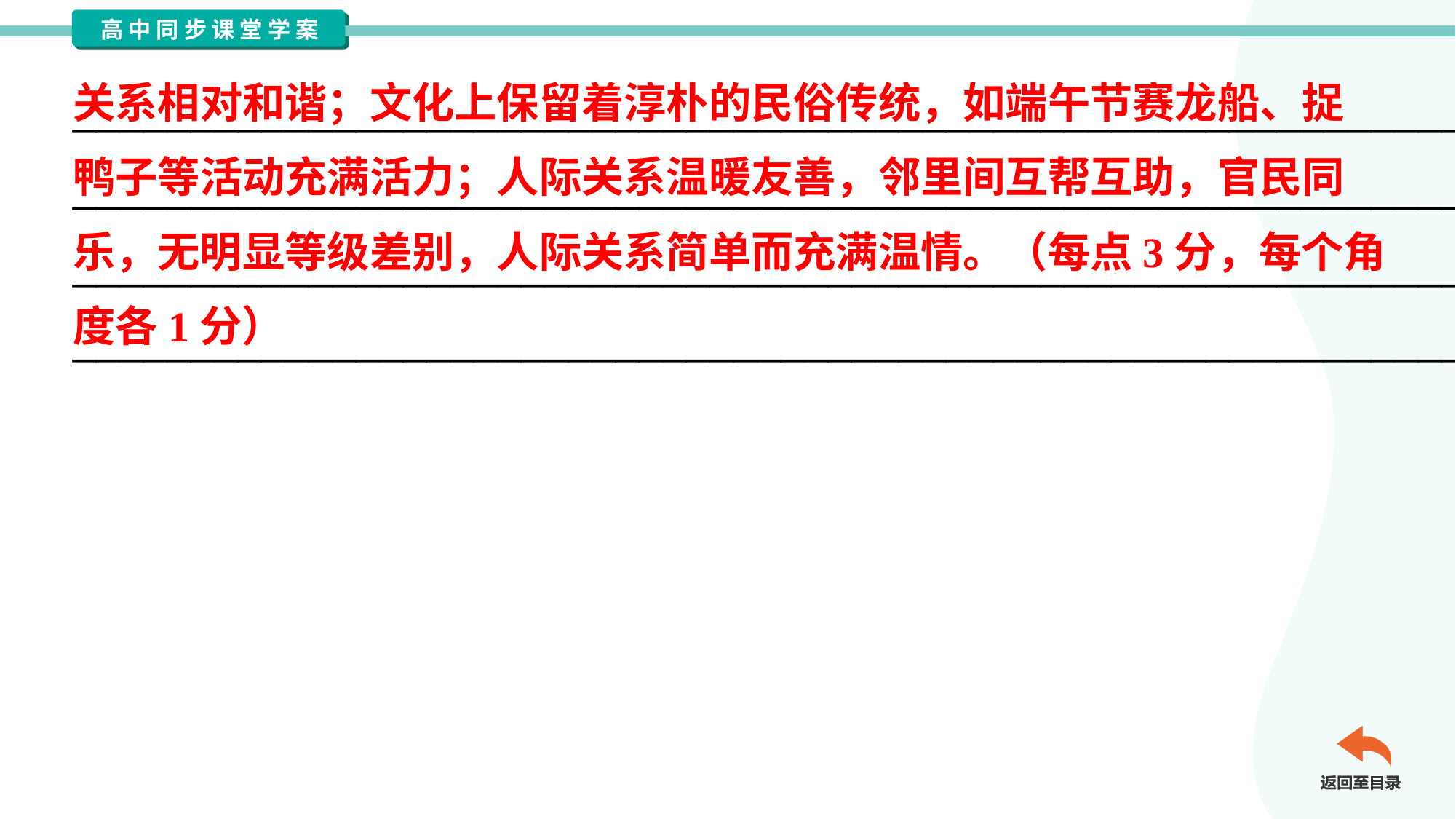

关系相对和谐；文化上保留着淳朴的民俗传统，如端午节赛龙船、捉
鸭子等活动充满活力；人际关系温暖友善，邻里间互帮互助，官民同
乐，无明显等级差别，人际关系简单而充满温情。（每点3分，每个角
度各1分）
_____________________________________________________________
_____________________________________________________________
_____________________________________________________________
_____________________________________________________________